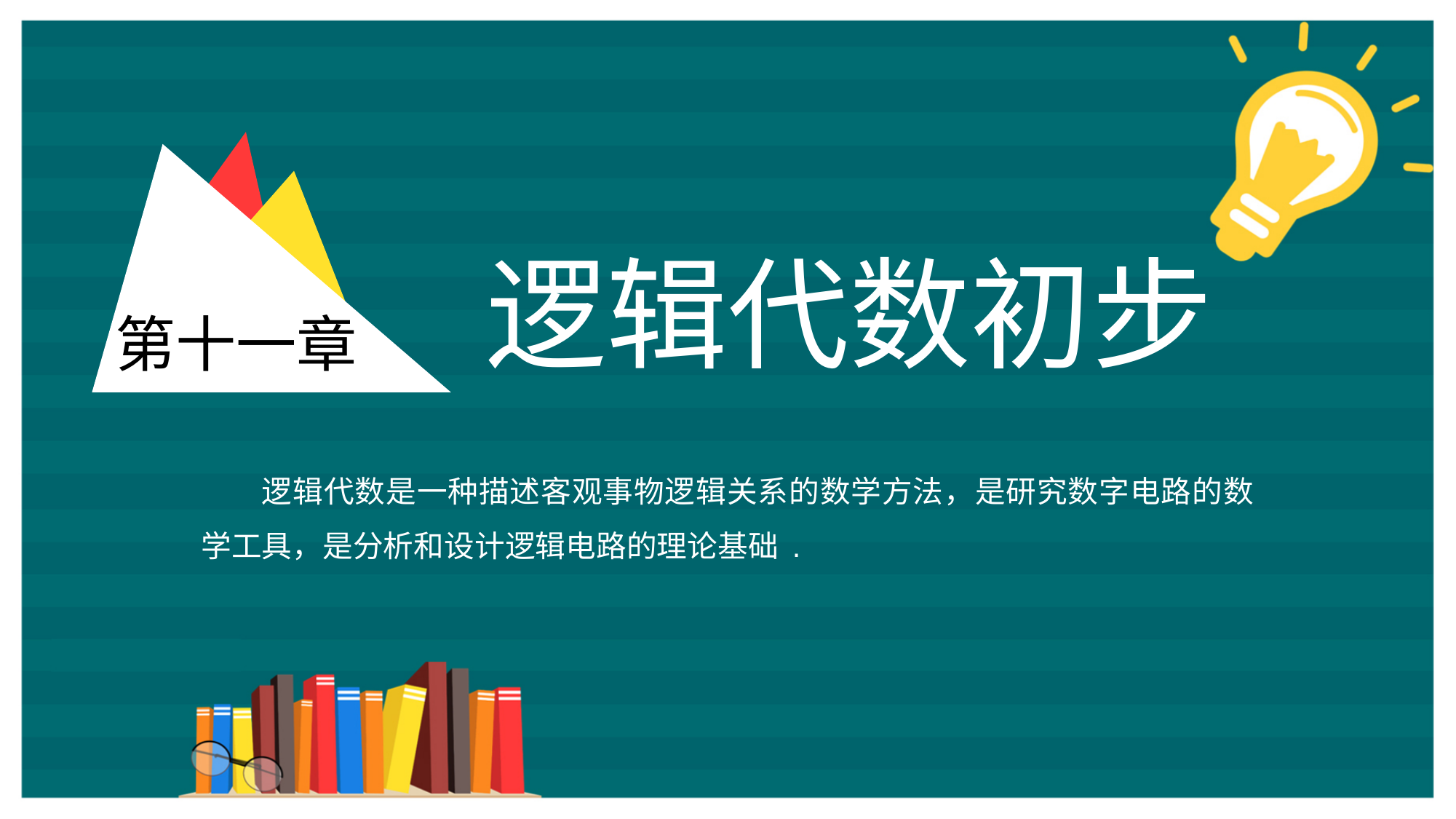

第十一章
逻辑代数初步
逻辑代数是一种描述客观事物逻辑关系的数学方法，是研究数字电路的数学工具，是分析和设计逻辑电路的理论基础 .